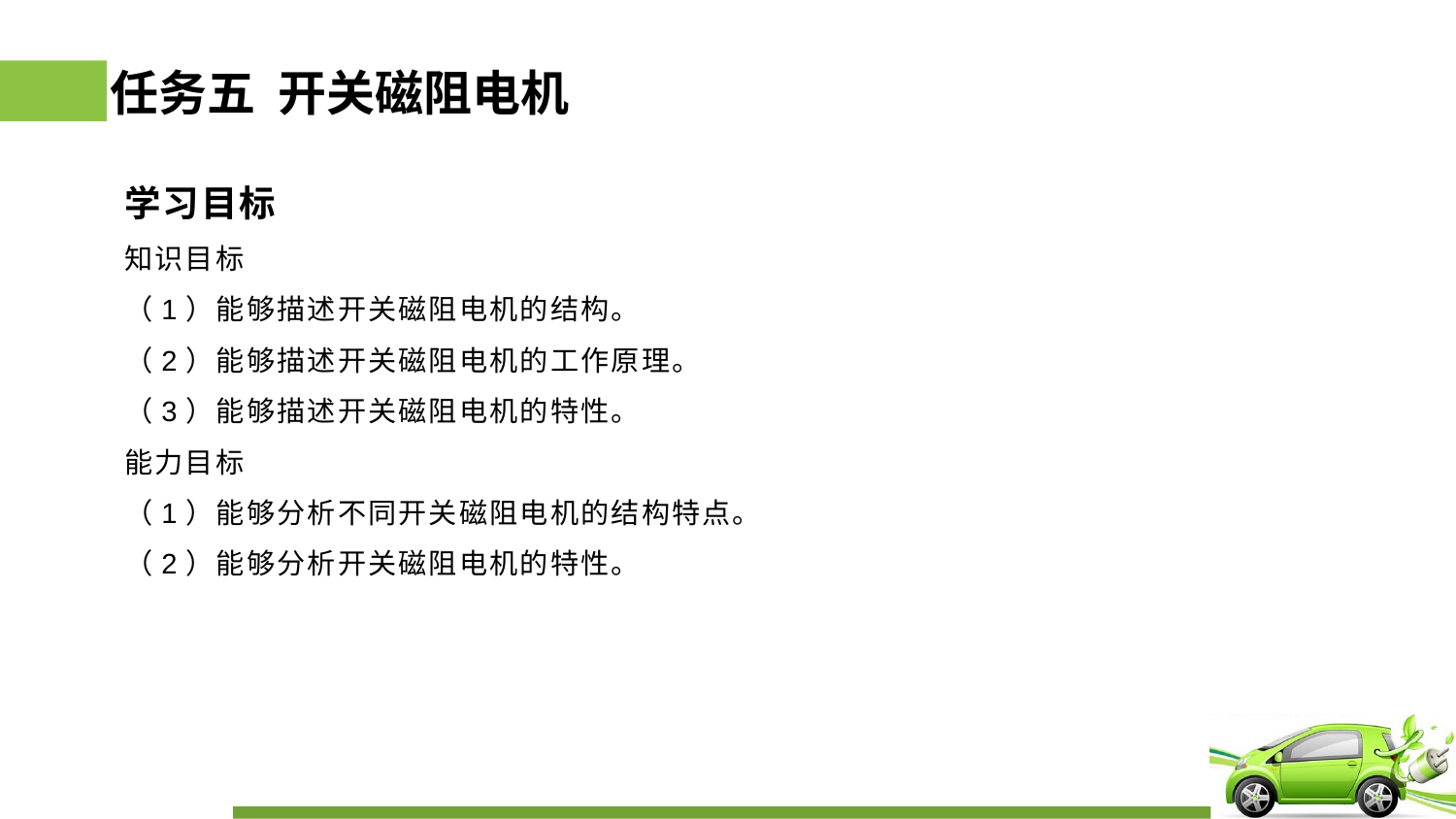

# 任务五  开关磁阻电机
学习目标
知识目标
（1）能够描述开关磁阻电机的结构。
（2）能够描述开关磁阻电机的工作原理。
（3）能够描述开关磁阻电机的特性。
能力目标
（1）能够分析不同开关磁阻电机的结构特点。
（2）能够分析开关磁阻电机的特性。